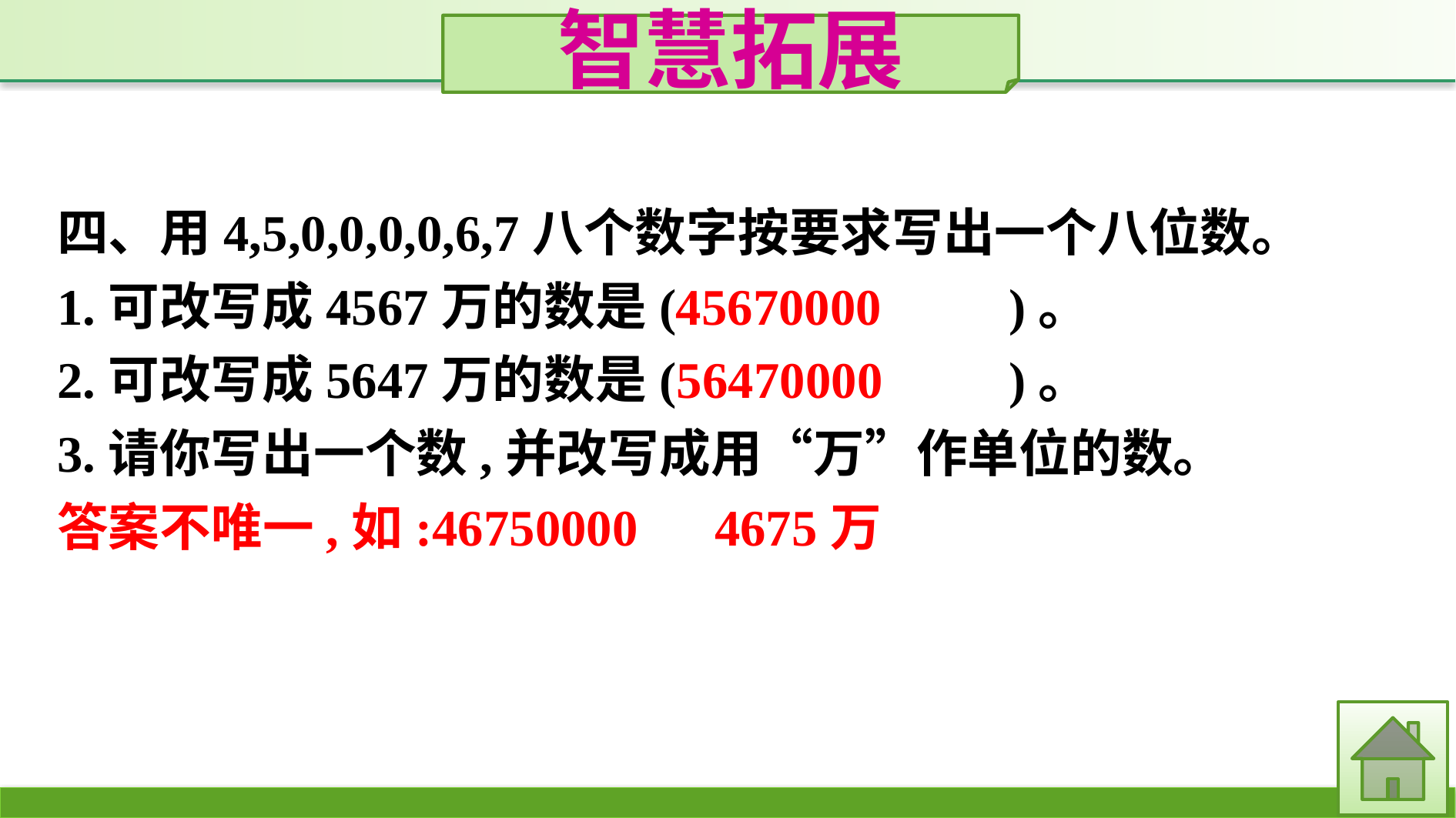

智慧拓展
四、用4,5,0,0,0,0,6,7八个数字按要求写出一个八位数。
1.可改写成4567万的数是(　　　　　　)。
2.可改写成5647万的数是(　　　　　　)。
3.请你写出一个数,并改写成用“万”作单位的数。
答案不唯一,如:46750000　4675万
45670000
56470000